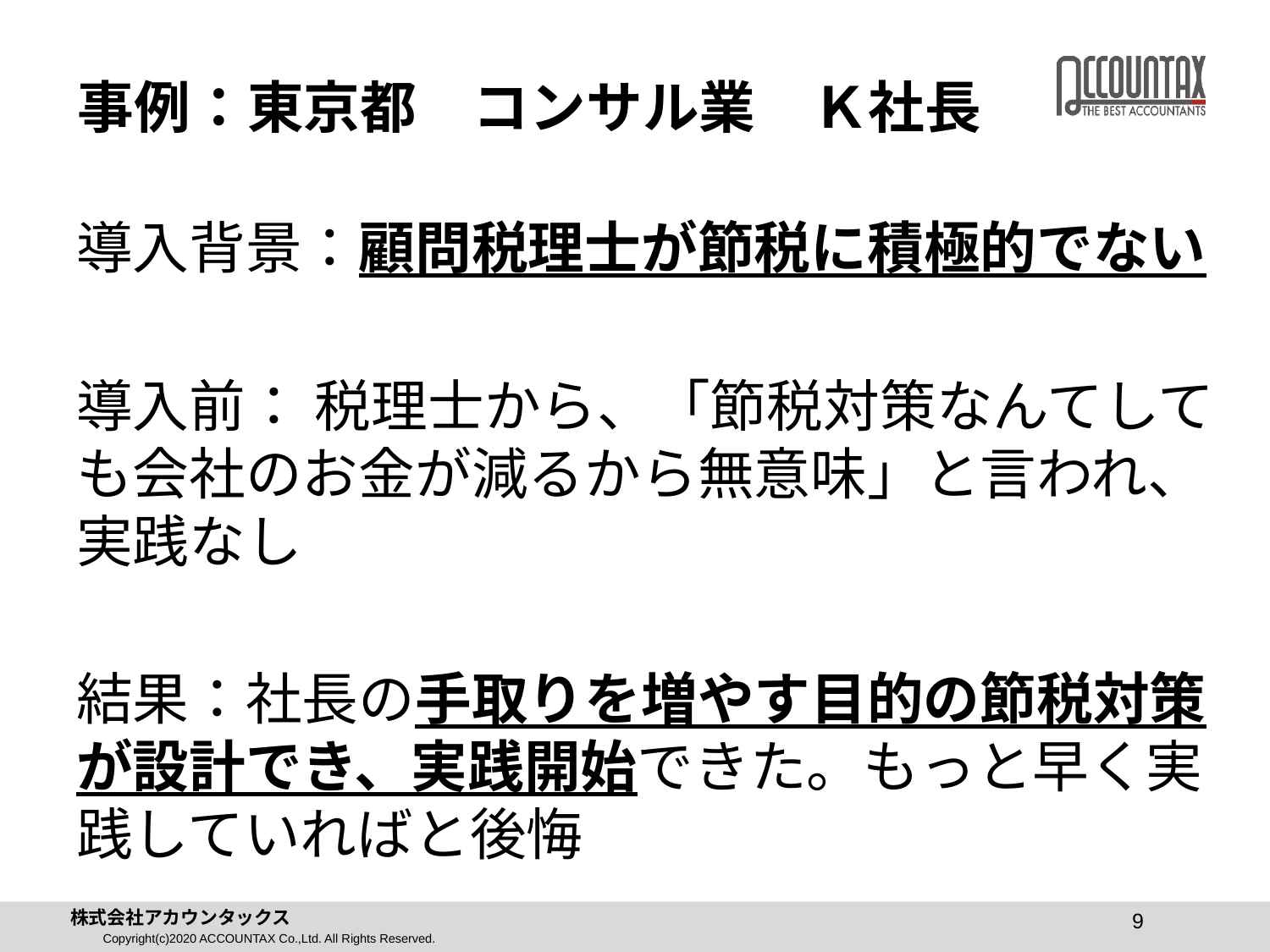

# 事例：東京都　コンサル業　Ｋ社長
導入背景：顧問税理士が節税に積極的でない

導入前： 税理士から、「節税対策なんてしても会社のお金が減るから無意味」と言われ、実践なし

結果：社長の手取りを増やす目的の節税対策が設計でき、実践開始できた。もっと早く実践していればと後悔
9